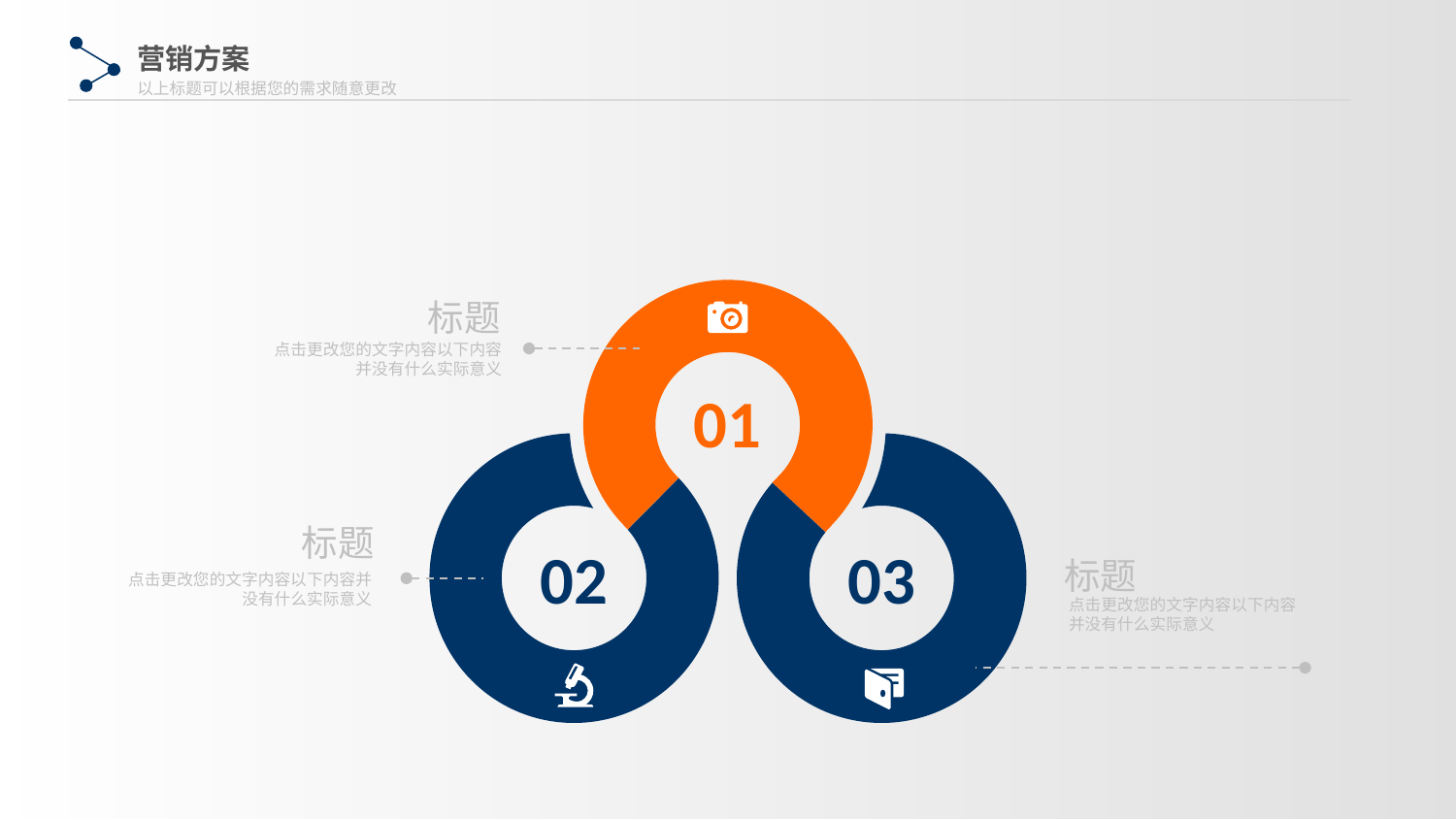

营销方案
以上标题可以根据您的需求随意更改

标题
点击更改您的文字内容以下内容并没有什么实际意义

01

标题
点击更改您的文字内容以下内容并没有什么实际意义
02
03
标题
点击更改您的文字内容以下内容并没有什么实际意义